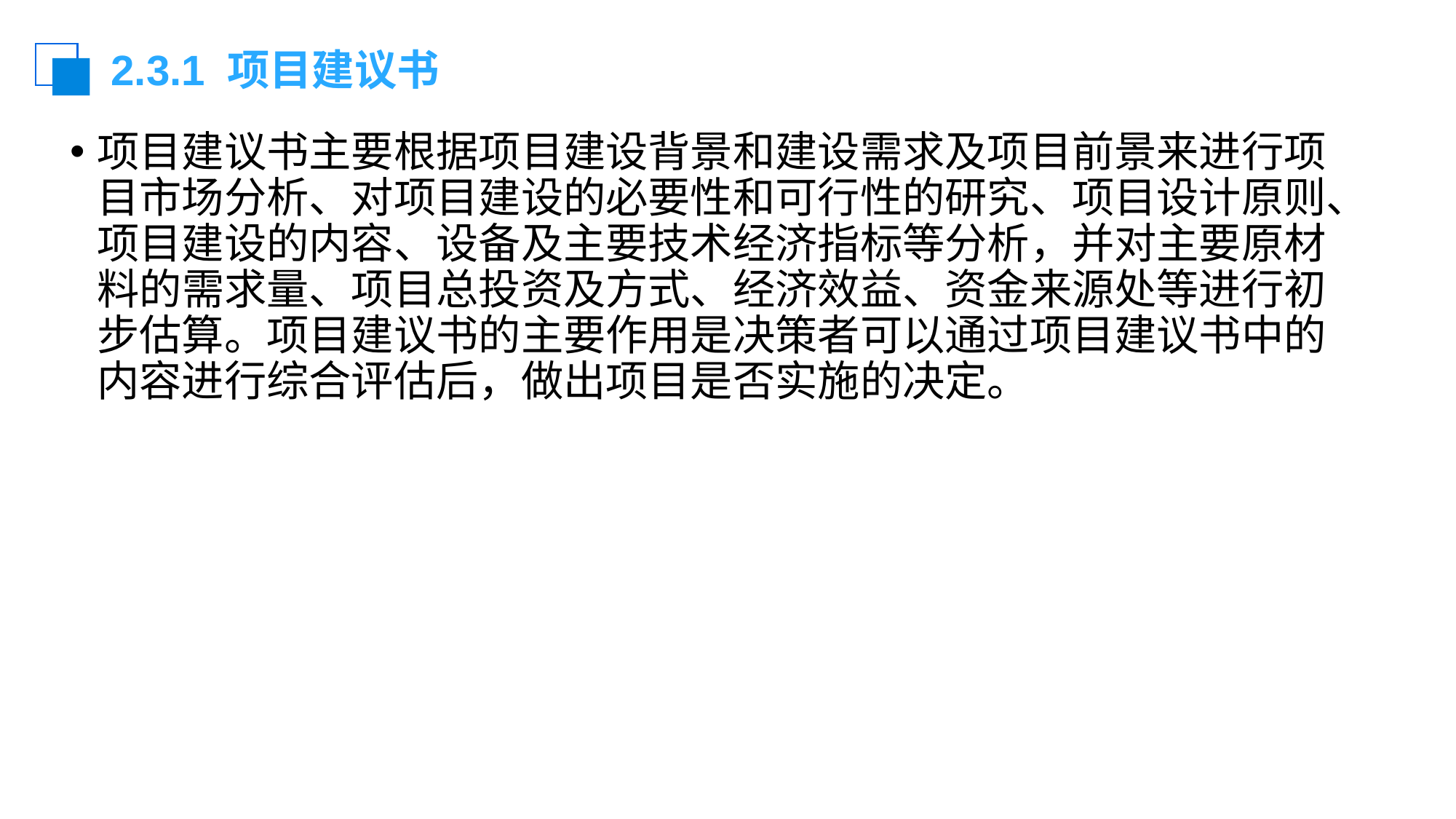

# 2.3.1 项目建议书
项目建议书主要根据项目建设背景和建设需求及项目前景来进行项目市场分析、对项目建设的必要性和可行性的研究、项目设计原则、项目建设的内容、设备及主要技术经济指标等分析，并对主要原材料的需求量、项目总投资及方式、经济效益、资金来源处等进行初步估算。项目建议书的主要作用是决策者可以通过项目建议书中的内容进行综合评估后，做出项目是否实施的决定。